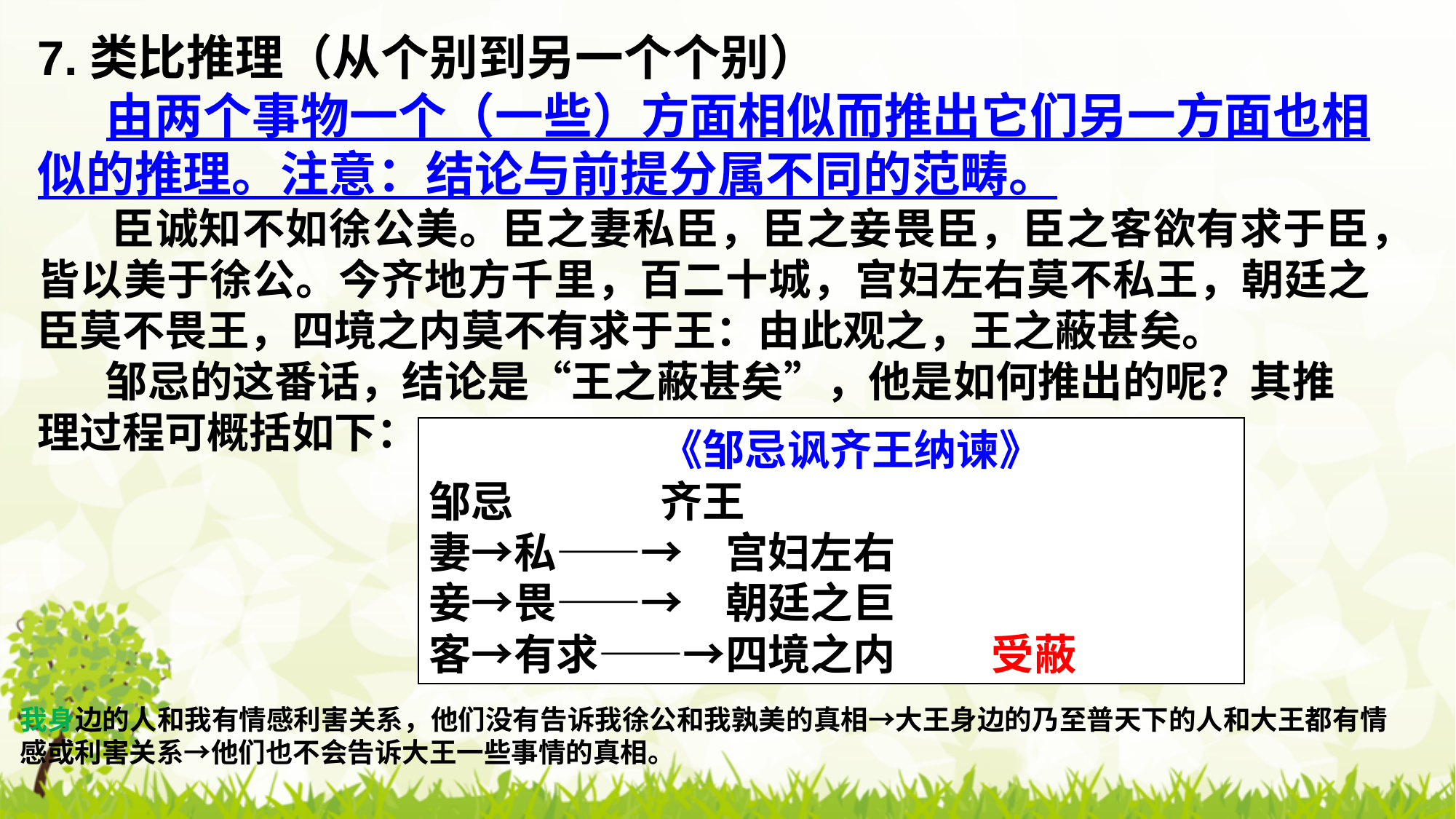

7.类比推理（从个别到另一个个别）
      由两个事物一个（一些）方面相似而推出它们另一方面也相似的推理。注意：结论与前提分属不同的范畴。
      臣诚知不如徐公美。臣之妻私臣，臣之妾畏臣，臣之客欲有求于臣，皆以美于徐公。今齐地方千里，百二十城，宫妇左右莫不私王，朝廷之臣莫不畏王，四境之内莫不有求于王：由此观之，王之蔽甚矣。
      邹忌的这番话，结论是“王之蔽甚矣”，他是如何推出的呢？其推理过程可概括如下：
   《邹忌讽齐王纳谏》
邹忌 　　　 齐王
妻→私——→　宫妇左右
妾→畏——→　朝廷之巨
客→有求——→四境之内          受蔽
我身边的人和我有情感利害关系，他们没有告诉我徐公和我孰美的真相→大王身边的乃至普天下的人和大王都有情感或利害关系→他们也不会告诉大王一些事情的真相。